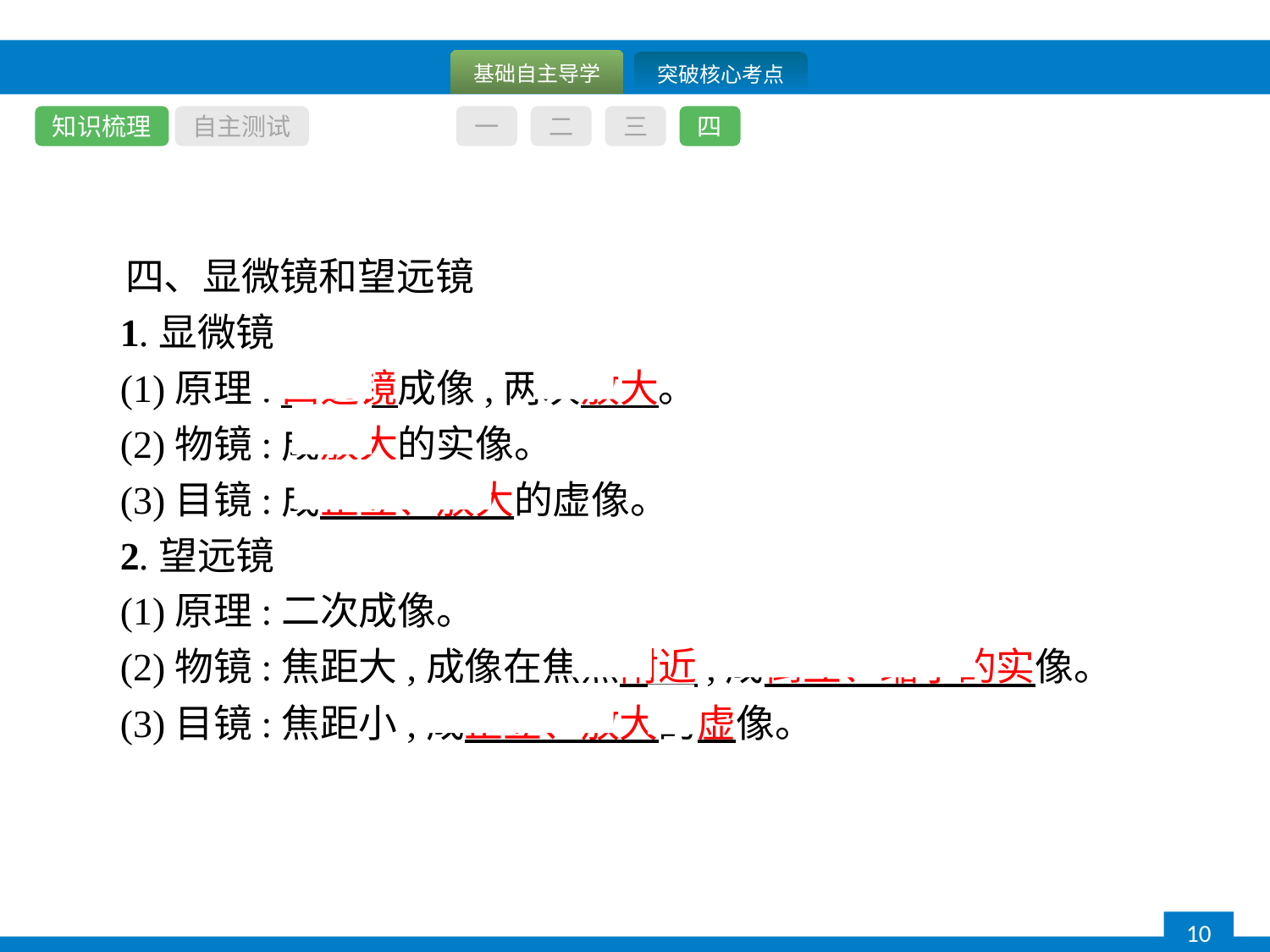

知识梳理
自主测试
一
二
三
四
四、显微镜和望远镜
1.显微镜
(1)原理:凸透镜成像,两次放大。
(2)物镜:成放大的实像。
(3)目镜:成正立、放大的虚像。
2.望远镜
(1)原理:二次成像。
(2)物镜:焦距大,成像在焦点附近,成倒立、缩小的实像。
(3)目镜:焦距小,成正立、放大的虚像。